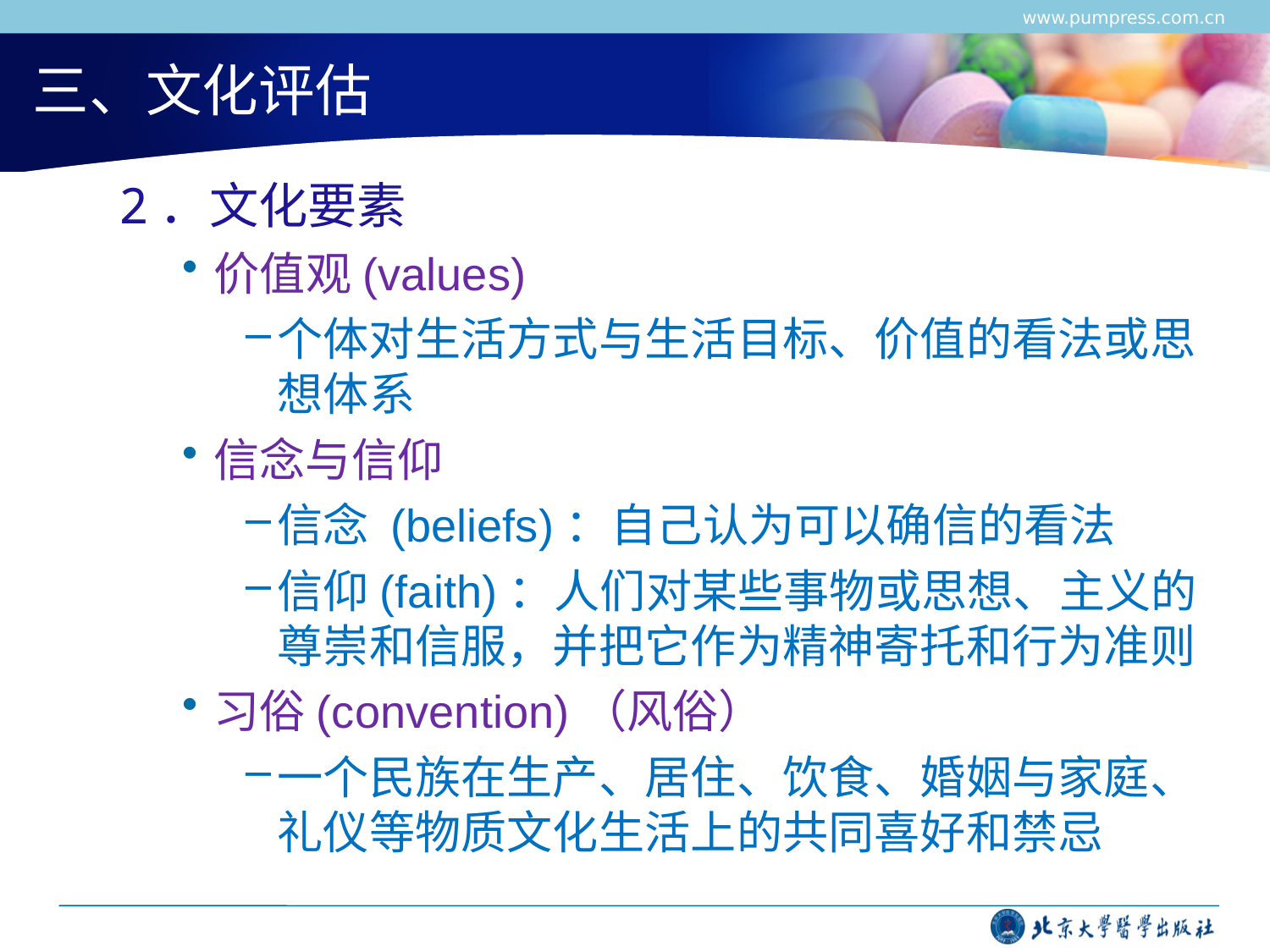

www.pumpress.com.cn
# 三、文化评估
2．文化要素
价值观(values)
个体对生活方式与生活目标、价值的看法或思想体系
信念与信仰
信念 (beliefs)：自己认为可以确信的看法
信仰(faith)：人们对某些事物或思想、主义的尊崇和信服，并把它作为精神寄托和行为准则
习俗(convention)（风俗）
一个民族在生产、居住、饮食、婚姻与家庭、礼仪等物质文化生活上的共同喜好和禁忌